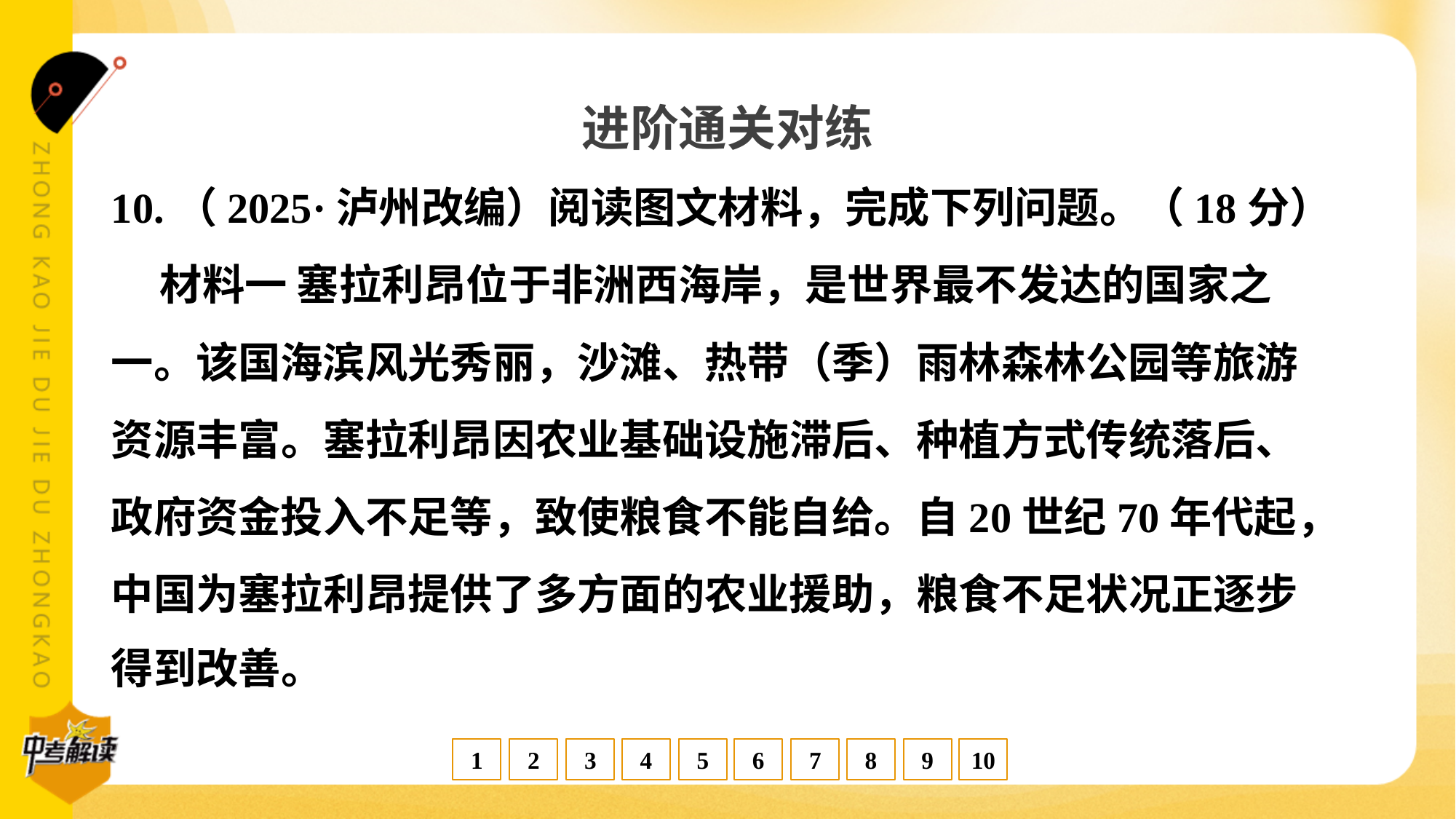

进阶通关对练
10.（2025·泸州改编）阅读图文材料，完成下列问题。（18分）
    材料一 塞拉利昂位于非洲西海岸，是世界最不发达的国家之
一。该国海滨风光秀丽，沙滩、热带（季）雨林森林公园等旅游
资源丰富。塞拉利昂因农业基础设施滞后、种植方式传统落后、
政府资金投入不足等，致使粮食不能自给。自20世纪70年代起，
中国为塞拉利昂提供了多方面的农业援助，粮食不足状况正逐步
得到改善。